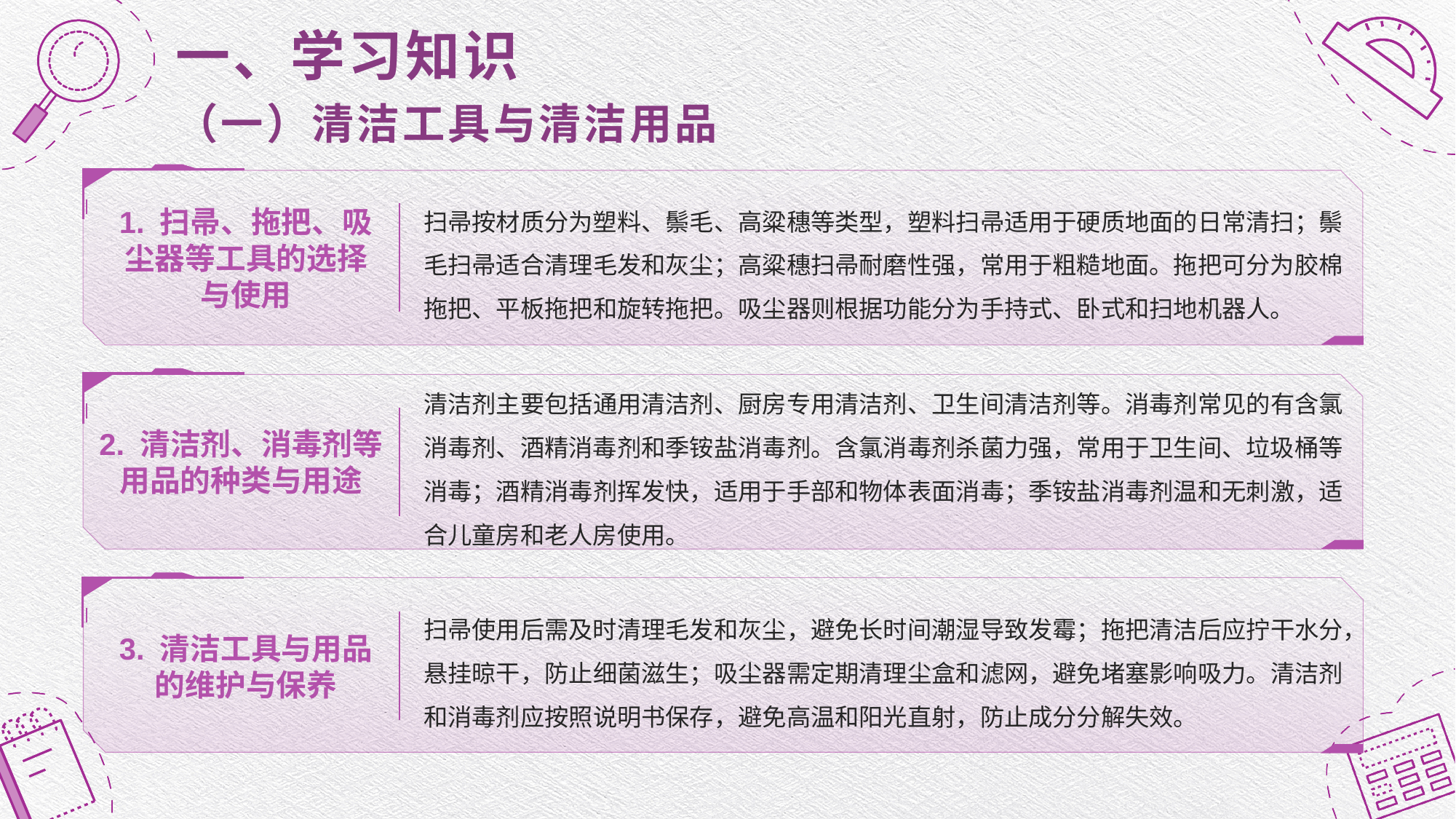

# 一、学习知识 （一）清洁工具与清洁用品

1. 扫帚、拖把、吸尘器等工具的选择与使用
扫帚按材质分为塑料、鬃毛、高粱穗等类型，塑料扫帚适用于硬质地面的日常清扫；鬃毛扫帚适合清理毛发和灰尘；高粱穗扫帚耐磨性强，常用于粗糙地面。拖把可分为胶棉拖把、平板拖把和旋转拖把。吸尘器则根据功能分为手持式、卧式和扫地机器人。

2. 清洁剂、消毒剂等用品的种类与用途
清洁剂主要包括通用清洁剂、厨房专用清洁剂、卫生间清洁剂等。消毒剂常见的有含氯消毒剂、酒精消毒剂和季铵盐消毒剂。含氯消毒剂杀菌力强，常用于卫生间、垃圾桶等消毒；酒精消毒剂挥发快，适用于手部和物体表面消毒；季铵盐消毒剂温和无刺激，适合儿童房和老人房使用。

3. 清洁工具与用品的维护与保养
扫帚使用后需及时清理毛发和灰尘，避免长时间潮湿导致发霉；拖把清洁后应拧干水分，悬挂晾干，防止细菌滋生；吸尘器需定期清理尘盒和滤网，避免堵塞影响吸力。清洁剂和消毒剂应按照说明书保存，避免高温和阳光直射，防止成分分解失效。